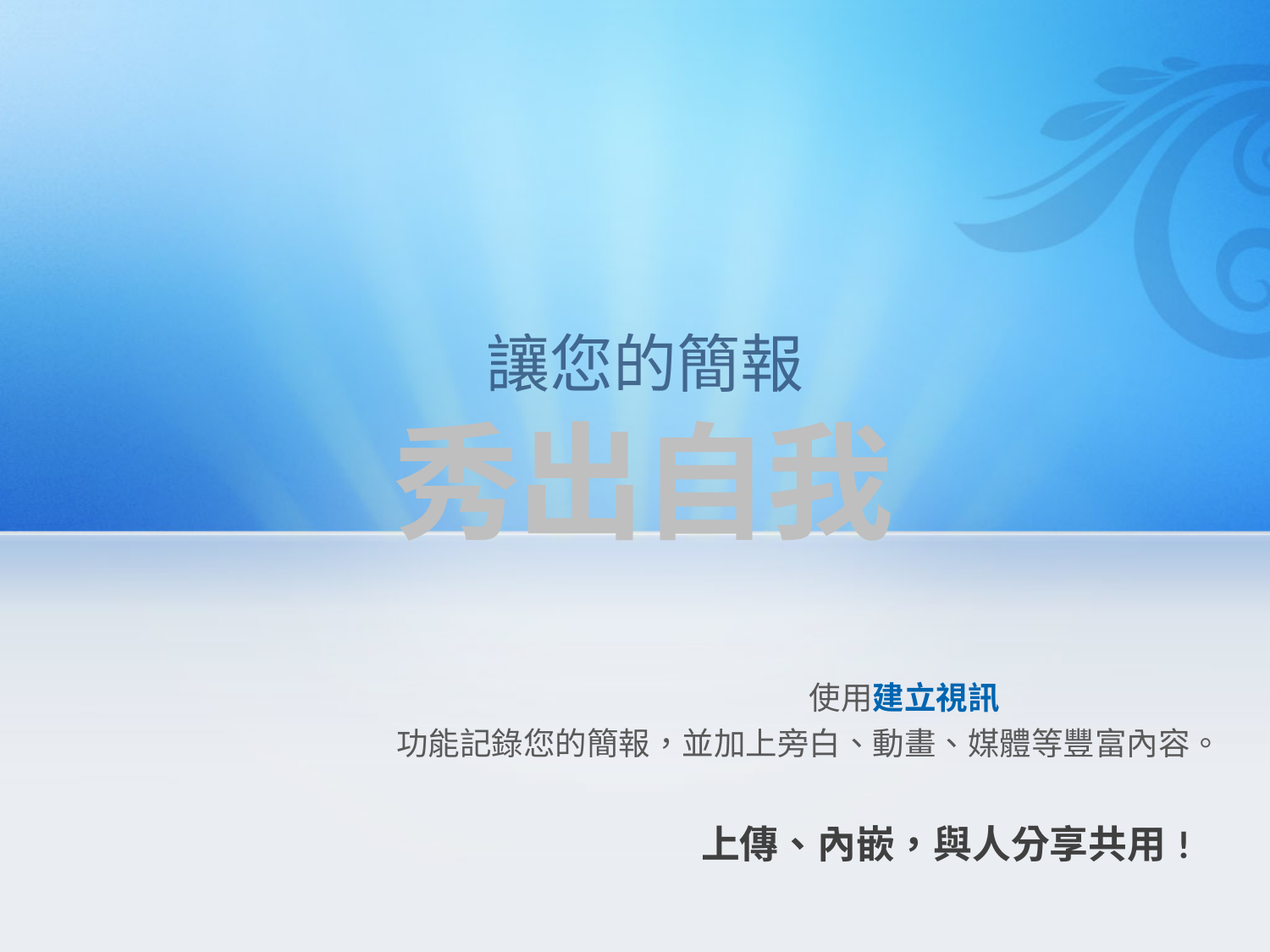

讓您的簡報
# 秀出自我
					使用建立視訊				功能記錄您的簡報，並加上旁白、動畫、媒體等豐富內容。

上傳、內嵌，與人分享共用!